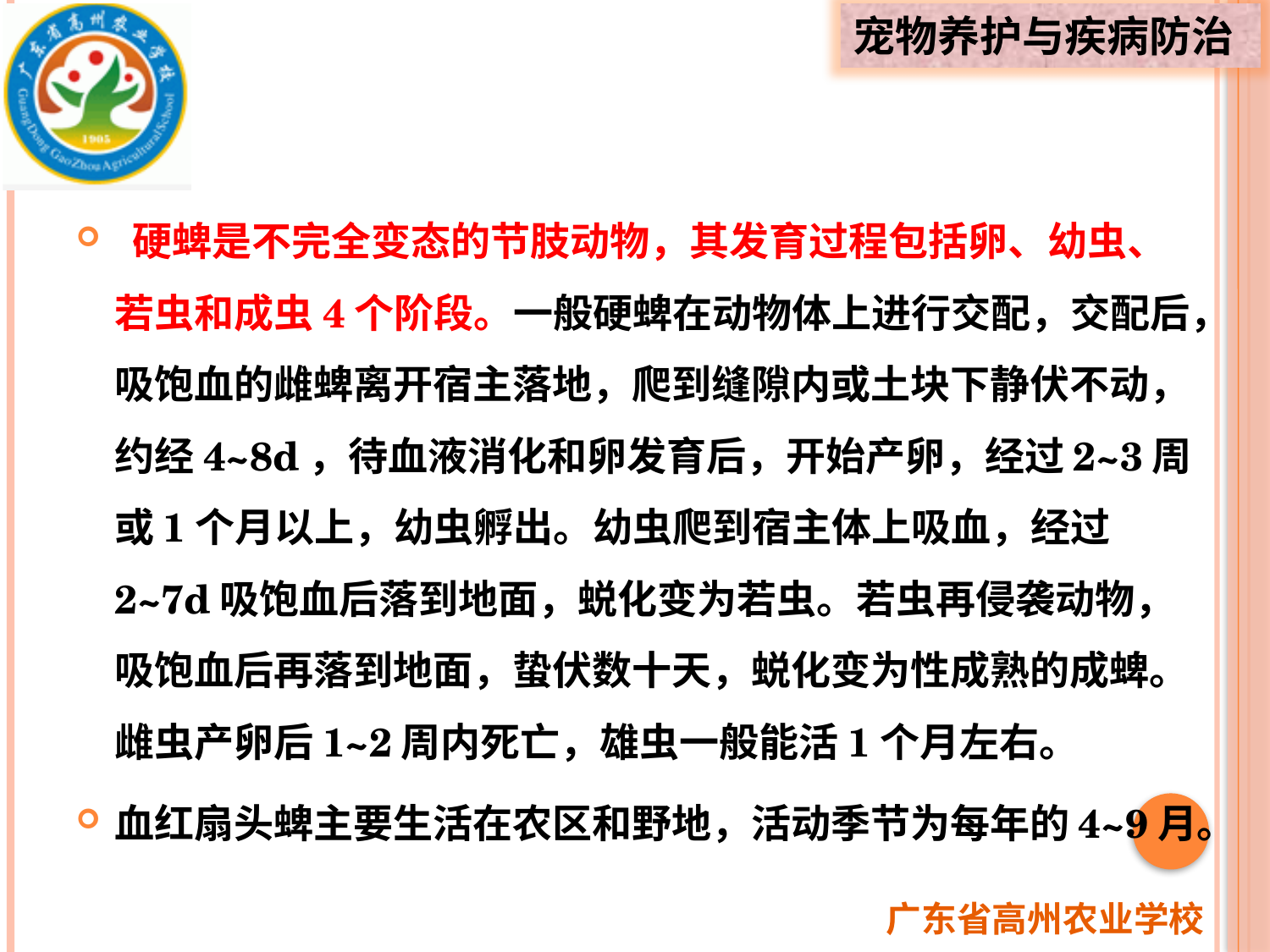

硬蜱是不完全变态的节肢动物，其发育过程包括卵、幼虫、若虫和成虫4个阶段。一般硬蜱在动物体上进行交配，交配后，吸饱血的雌蜱离开宿主落地，爬到缝隙内或土块下静伏不动，约经4~8d，待血液消化和卵发育后，开始产卵，经过2~3周或1个月以上，幼虫孵出。幼虫爬到宿主体上吸血，经过2~7d吸饱血后落到地面，蜕化变为若虫。若虫再侵袭动物，吸饱血后再落到地面，蛰伏数十天，蜕化变为性成熟的成蜱。雌虫产卵后1~2周内死亡，雄虫一般能活1个月左右。
血红扇头蜱主要生活在农区和野地，活动季节为每年的4~9月。